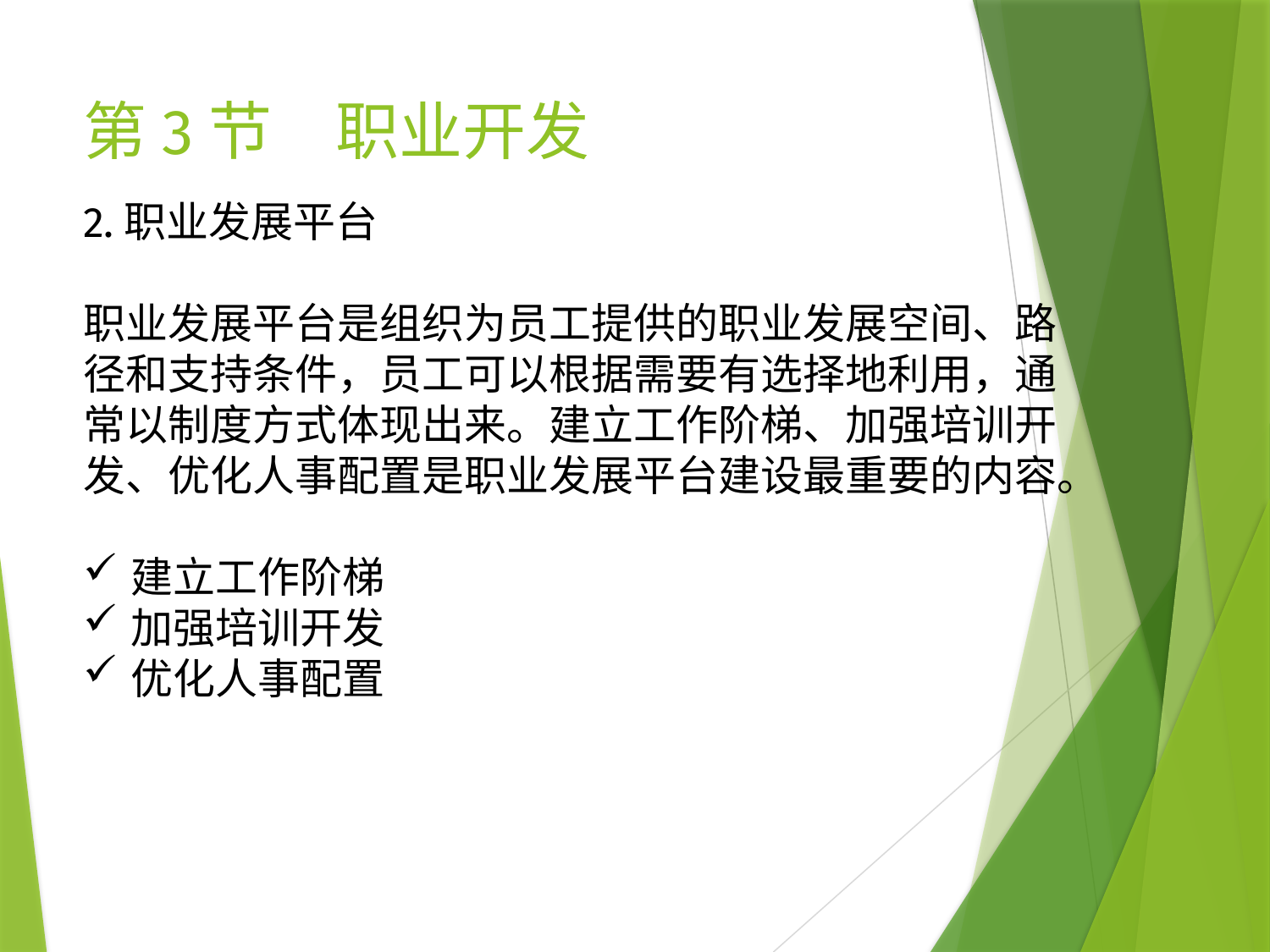

# 第3节　职业开发
2.职业发展平台

职业发展平台是组织为员工提供的职业发展空间、路径和支持条件，员工可以根据需要有选择地利用，通常以制度方式体现出来。建立工作阶梯、加强培训开发、优化人事配置是职业发展平台建设最重要的内容。

建立工作阶梯
加强培训开发
优化人事配置